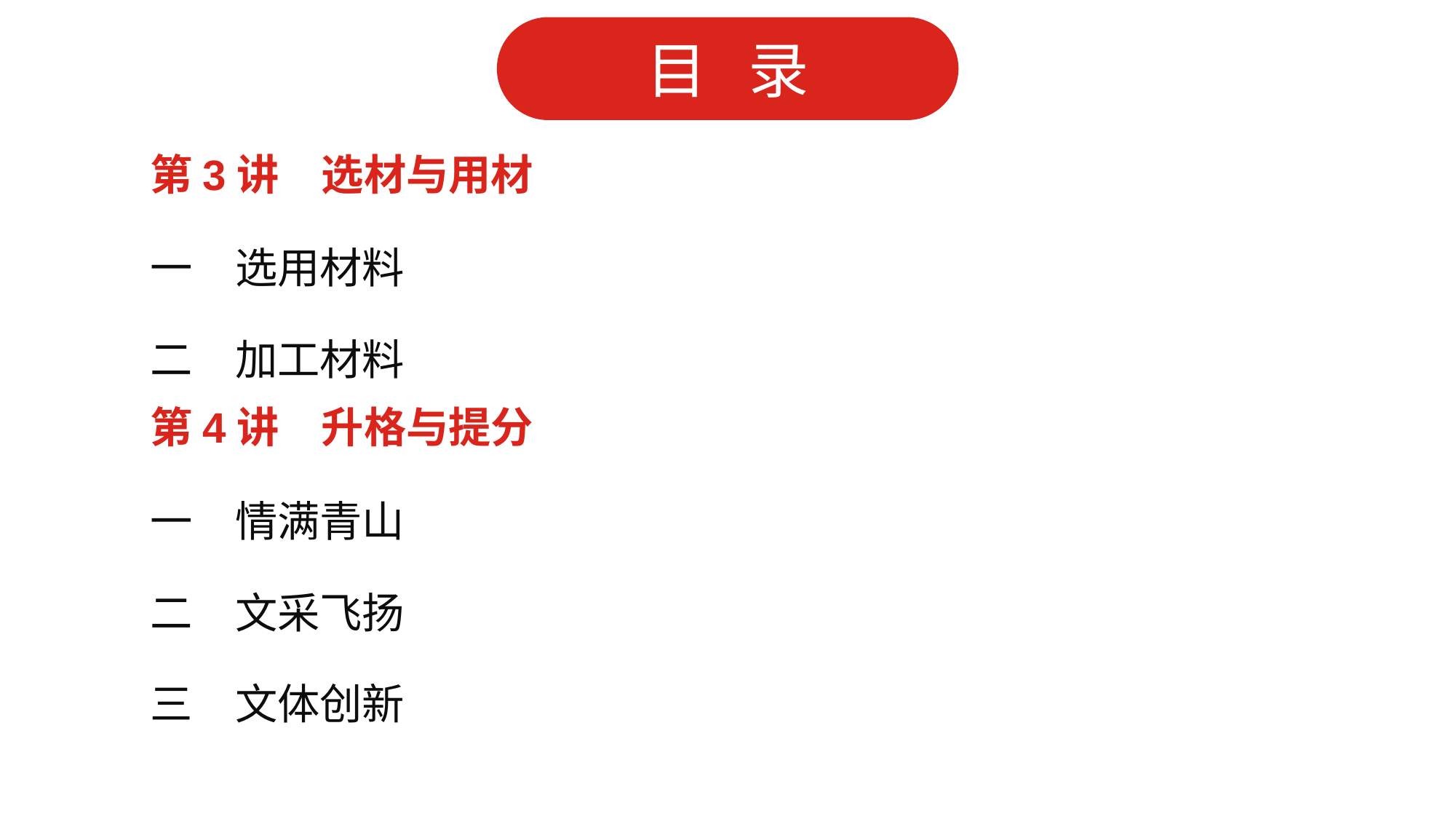

第3讲　选材与用材
一　选用材料
二　加工材料
第4讲　升格与提分
一　情满青山
二　文采飞扬
三　文体创新